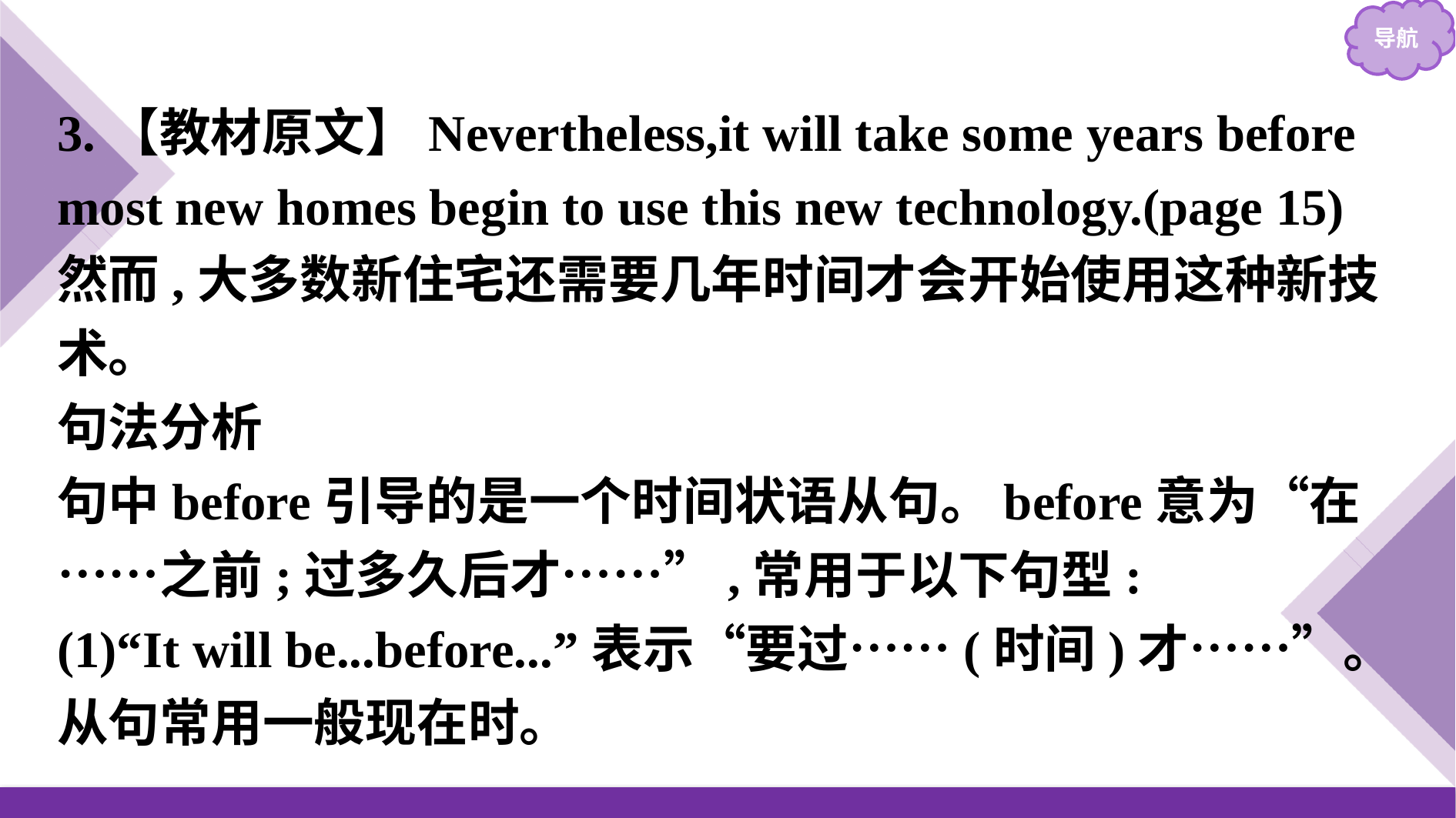

3.【教材原文】Nevertheless,it will take some years before most new homes begin to use this new technology.(page 15)
然而,大多数新住宅还需要几年时间才会开始使用这种新技术。
句法分析
句中before引导的是一个时间状语从句。before意为“在……之前;过多久后才……”,常用于以下句型:
(1)“It will be...before...”表示“要过……(时间)才……”。从句常用一般现在时。